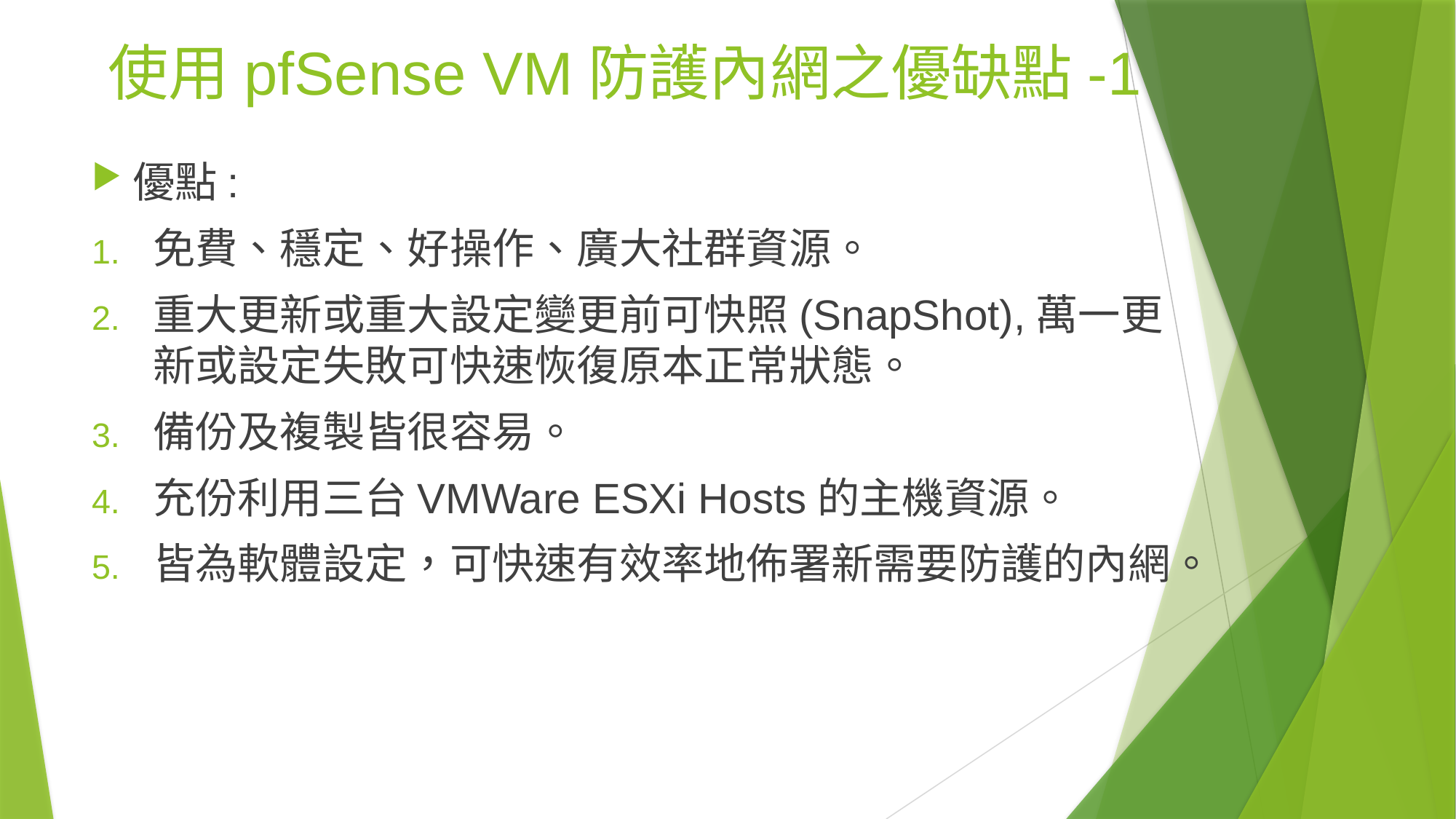

# 使用pfSense VM防護內網之優缺點-1
優點:
免費、穩定、好操作、廣大社群資源。
重大更新或重大設定變更前可快照(SnapShot),萬一更新或設定失敗可快速恢復原本正常狀態。
備份及複製皆很容易。
充份利用三台VMWare ESXi Hosts的主機資源。
皆為軟體設定，可快速有效率地佈署新需要防護的內網。